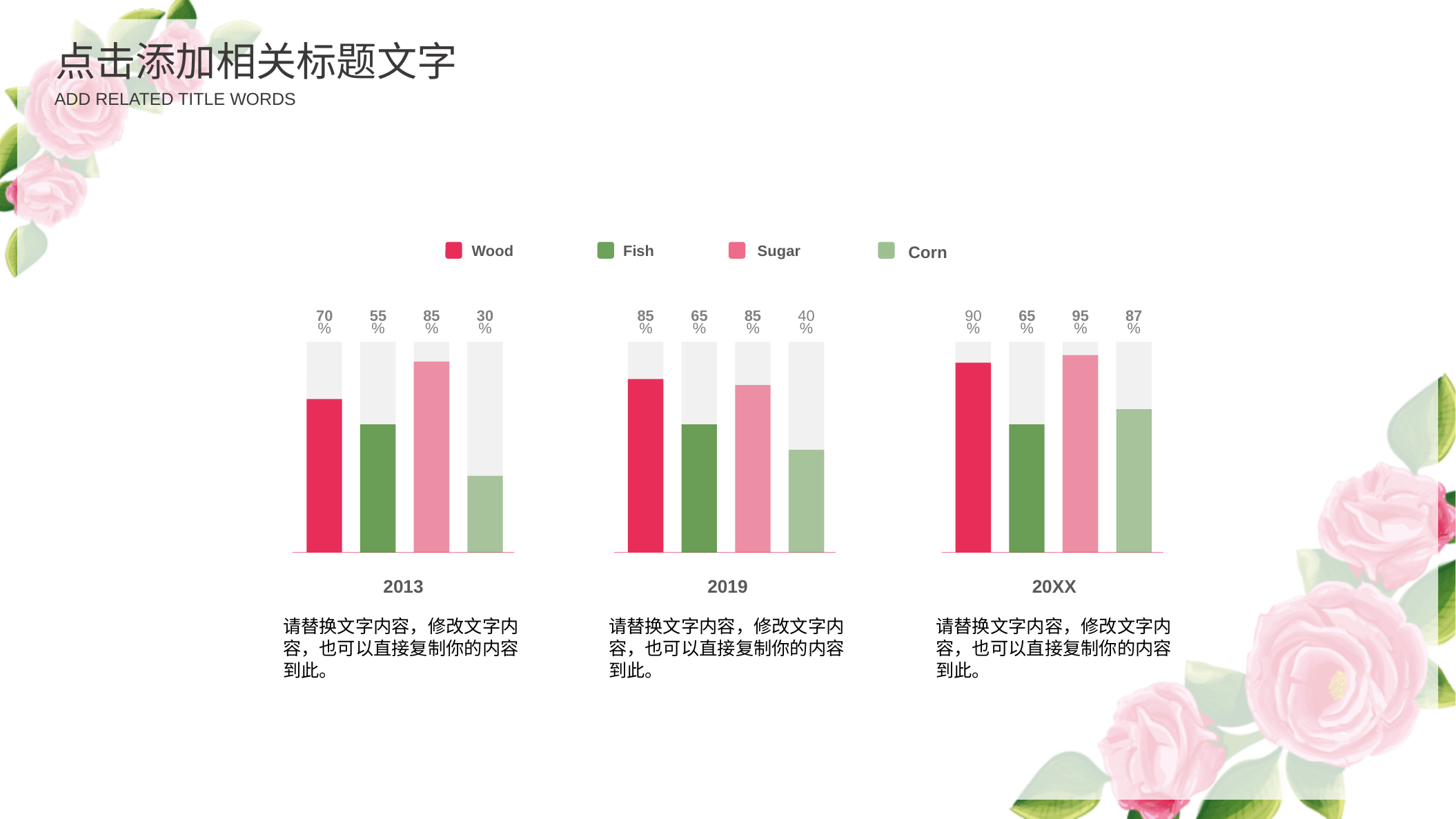

点击添加相关标题文字
ADD RELATED TITLE WORDS
Sugar
Fish
Wood
Corn

70%
55%
85%
30%
85%
65%
85%
40%
90%
65%
95%
87%

2013
2019
20XX
请替换文字内容，修改文字内容，也可以直接复制你的内容到此。
请替换文字内容，修改文字内容，也可以直接复制你的内容到此。
请替换文字内容，修改文字内容，也可以直接复制你的内容到此。